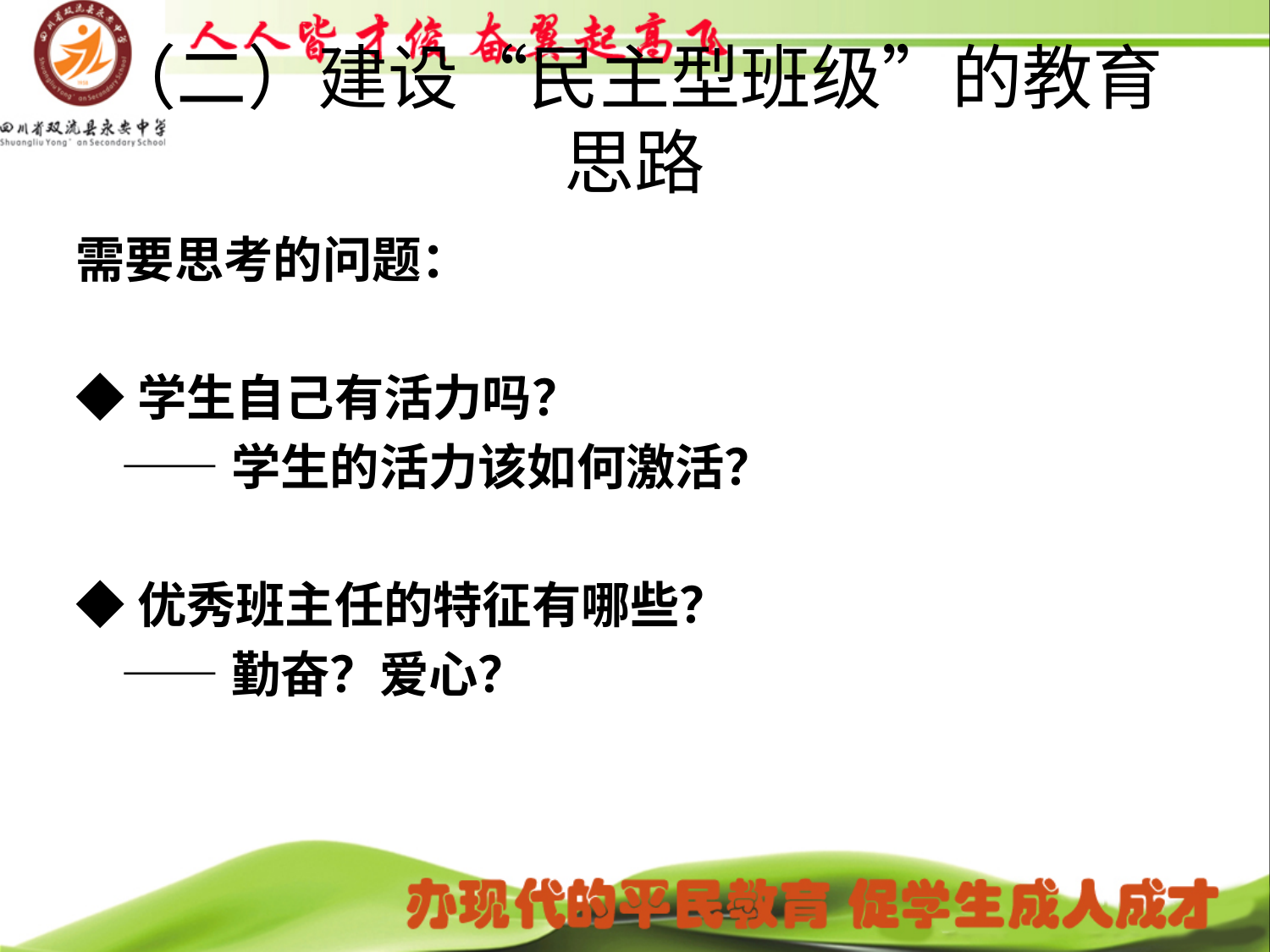

# （二）建设“民主型班级”的教育思路
需要思考的问题：

◆学生自己有活力吗？
    ——学生的活力该如何激活？

◆优秀班主任的特征有哪些？
    ——勤奋？爱心？